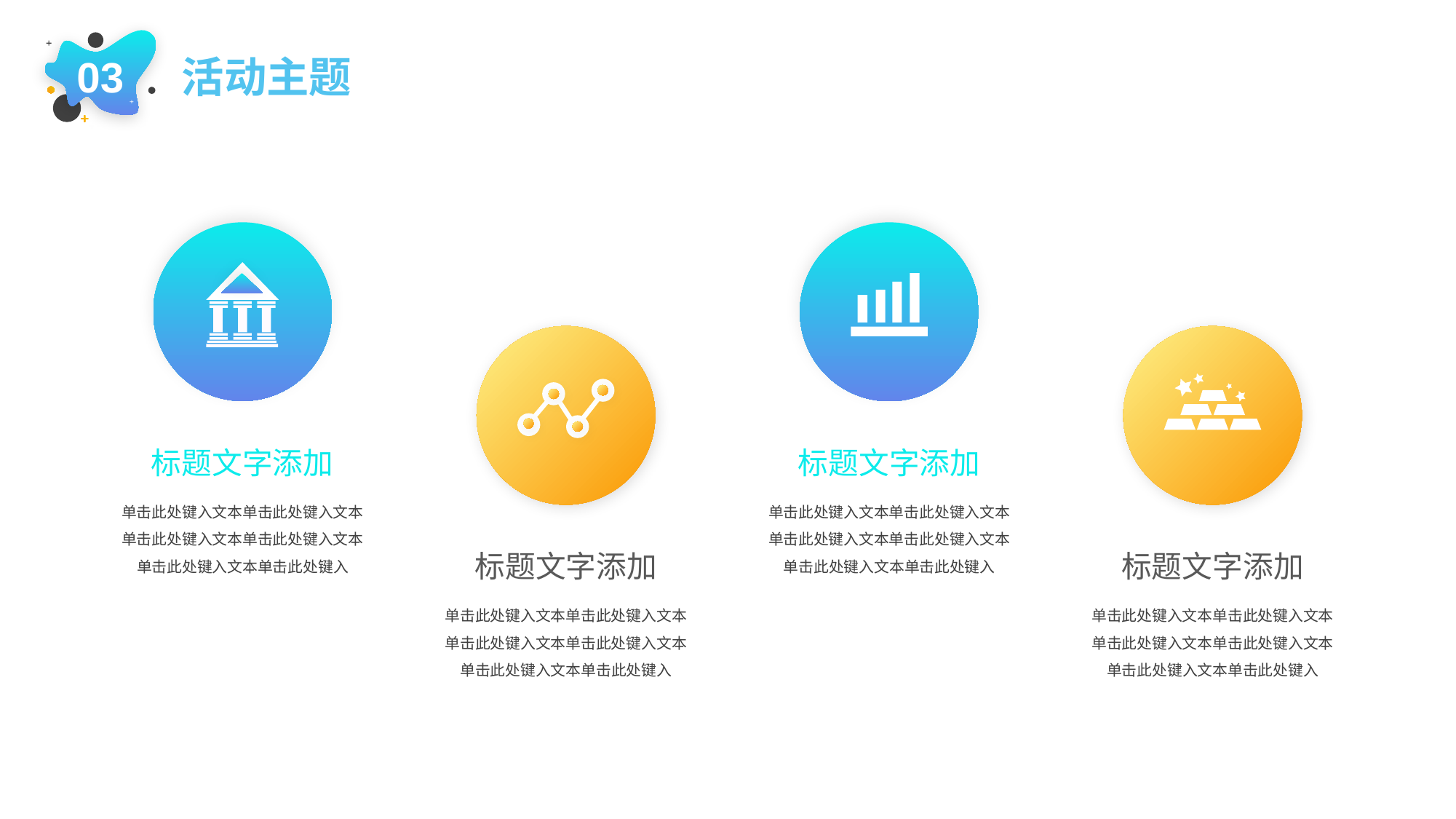

活动主题
03

标题文字添加
标题文字添加
单击此处键入文本单击此处键入文本单击此处键入文本单击此处键入文本单击此处键入文本单击此处键入
单击此处键入文本单击此处键入文本单击此处键入文本单击此处键入文本单击此处键入文本单击此处键入
标题文字添加
标题文字添加
单击此处键入文本单击此处键入文本单击此处键入文本单击此处键入文本单击此处键入文本单击此处键入
单击此处键入文本单击此处键入文本单击此处键入文本单击此处键入文本单击此处键入文本单击此处键入